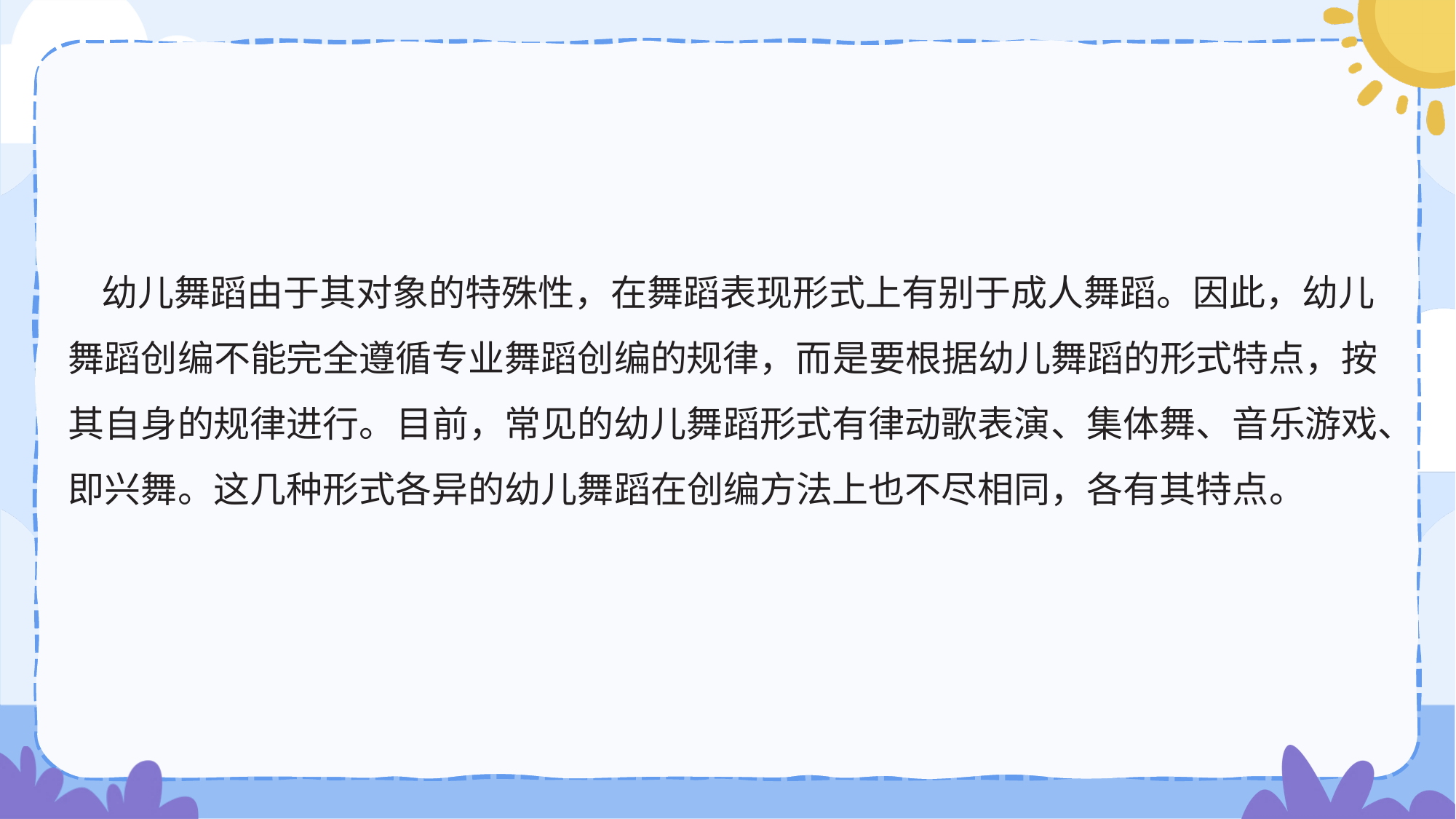

幼儿舞蹈由于其对象的特殊性，在舞蹈表现形式上有别于成人舞蹈。因此，幼儿舞蹈创编不能完全遵循专业舞蹈创编的规律，而是要根据幼儿舞蹈的形式特点，按其自身的规律进行。目前，常见的幼儿舞蹈形式有律动歌表演、集体舞、音乐游戏、即兴舞。这几种形式各异的幼儿舞蹈在创编方法上也不尽相同，各有其特点。